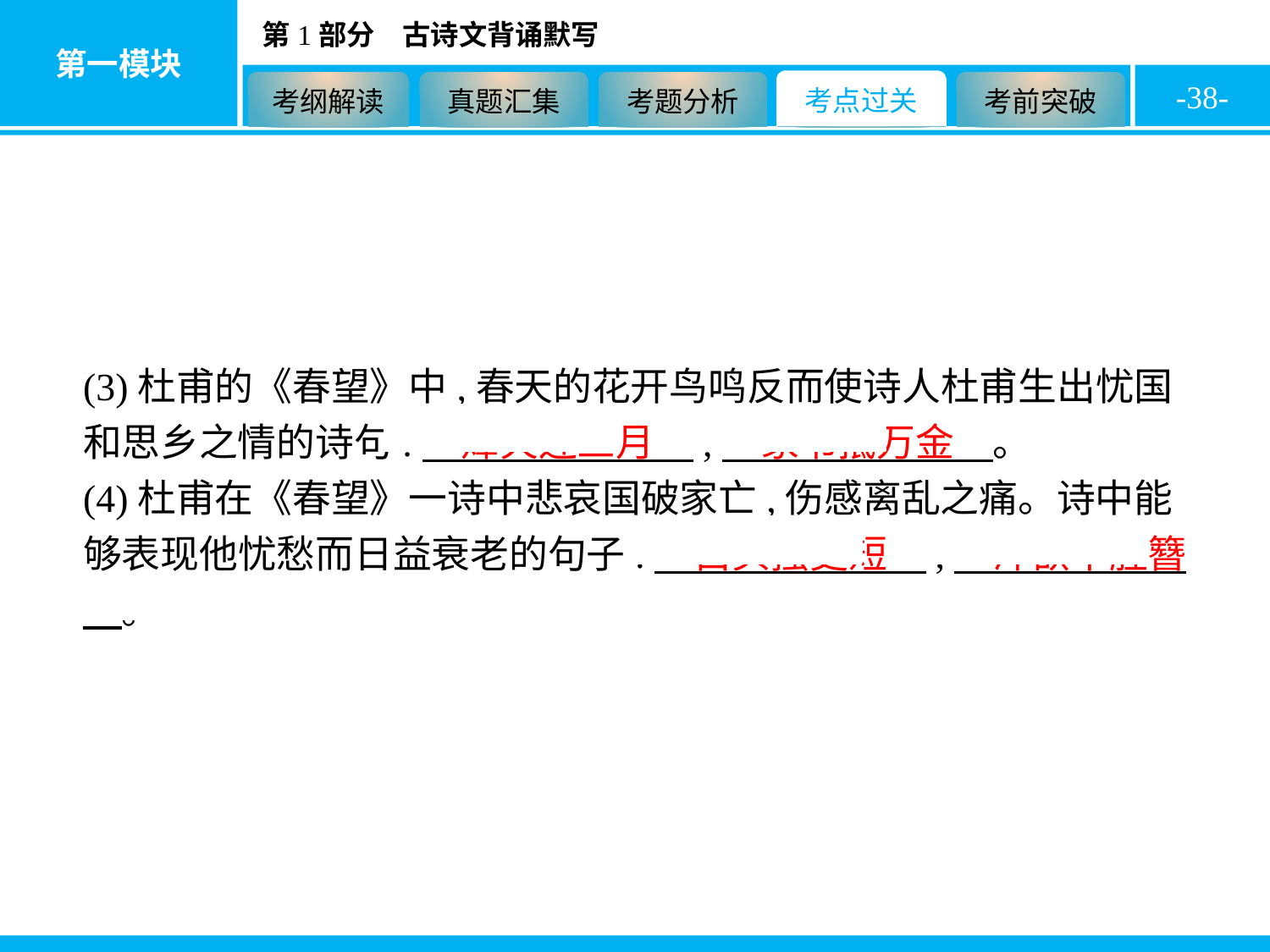

-38-
(3)杜甫的《春望》中,春天的花开鸟鸣反而使诗人杜甫生出忧国和思乡之情的诗句:　烽火连三月　,　家书抵万金　。
(4)杜甫在《春望》一诗中悲哀国破家亡,伤感离乱之痛。诗中能够表现他忧愁而日益衰老的句子:　白头搔更短　,　浑欲不胜簪　。